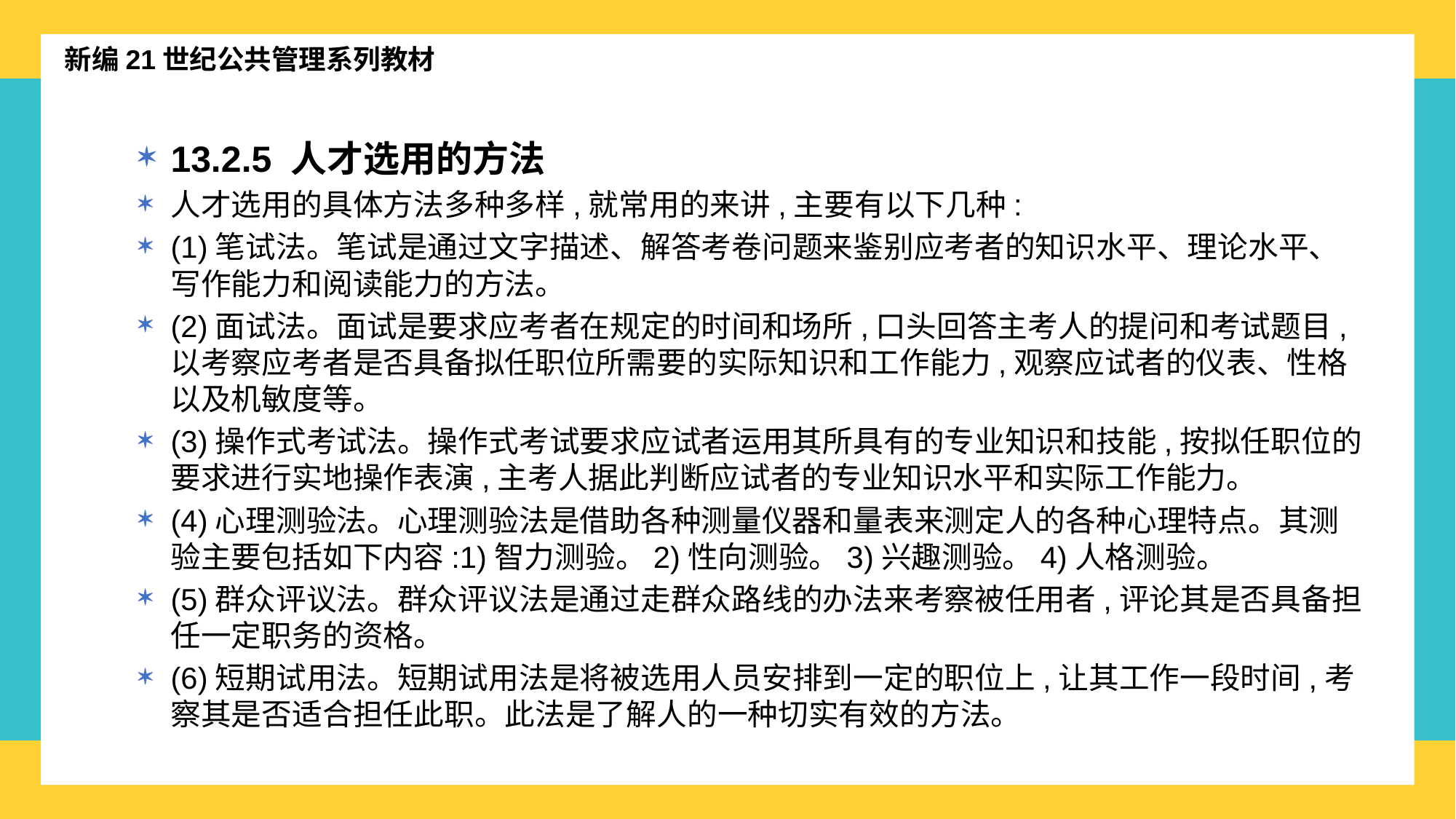

新编21世纪公共管理系列教材
13.2.5 人才选用的方法
人才选用的具体方法多种多样,就常用的来讲,主要有以下几种:
(1)笔试法。笔试是通过文字描述、解答考卷问题来鉴别应考者的知识水平、理论水平、写作能力和阅读能力的方法。
(2)面试法。面试是要求应考者在规定的时间和场所,口头回答主考人的提问和考试题目,以考察应考者是否具备拟任职位所需要的实际知识和工作能力,观察应试者的仪表、性格以及机敏度等。
(3)操作式考试法。操作式考试要求应试者运用其所具有的专业知识和技能,按拟任职位的要求进行实地操作表演,主考人据此判断应试者的专业知识水平和实际工作能力。
(4)心理测验法。心理测验法是借助各种测量仪器和量表来测定人的各种心理特点。其测验主要包括如下内容:1)智力测验。2)性向测验。3)兴趣测验。4)人格测验。
(5)群众评议法。群众评议法是通过走群众路线的办法来考察被任用者,评论其是否具备担任一定职务的资格。
(6)短期试用法。短期试用法是将被选用人员安排到一定的职位上,让其工作一段时间,考察其是否适合担任此职。此法是了解人的一种切实有效的方法。